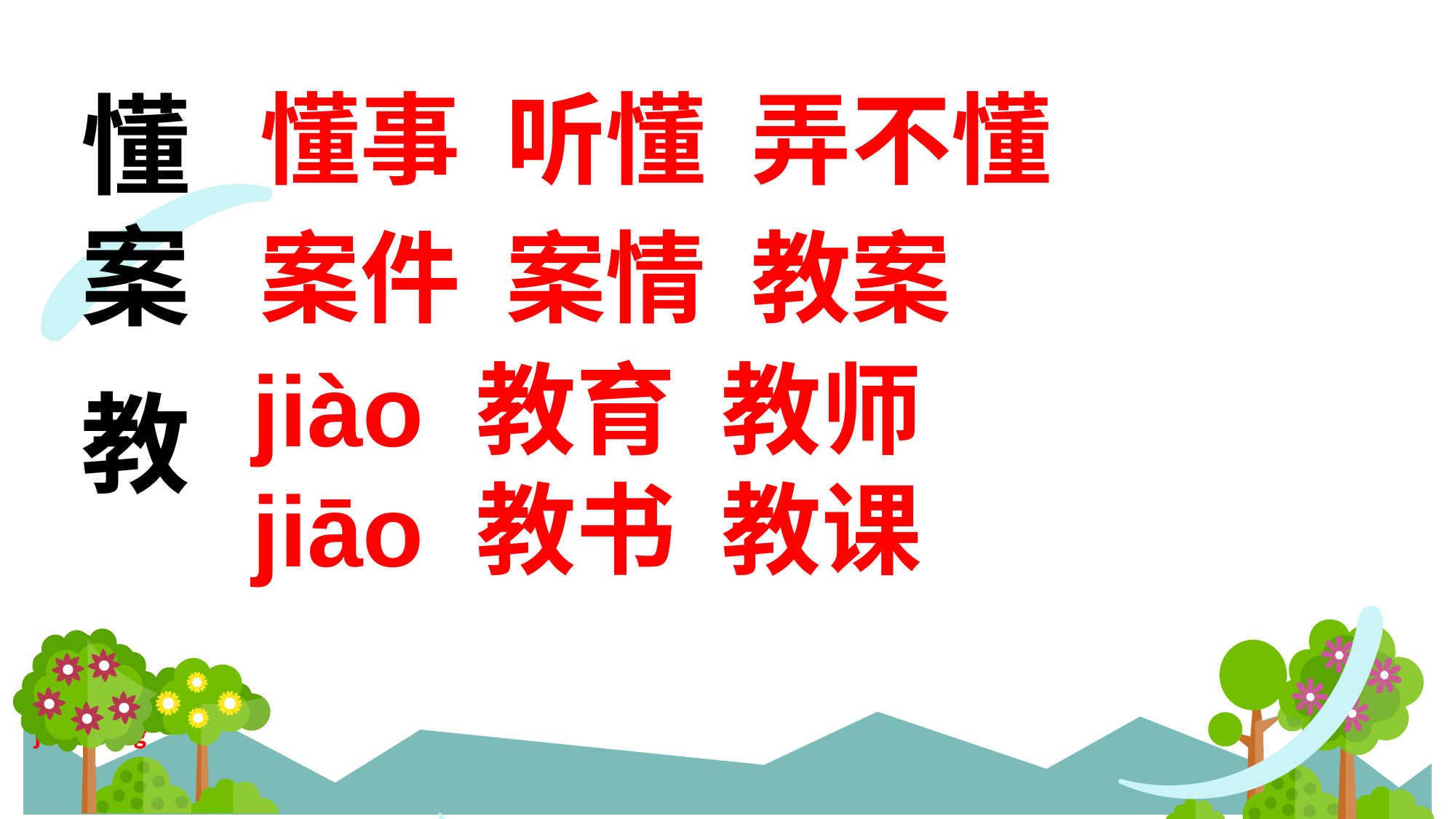

懂
案
教
懂事  听懂  弄不懂

案件  案情  教案
jiào 教育  教师
jiāo 教书  教课

jiāo  dǒng